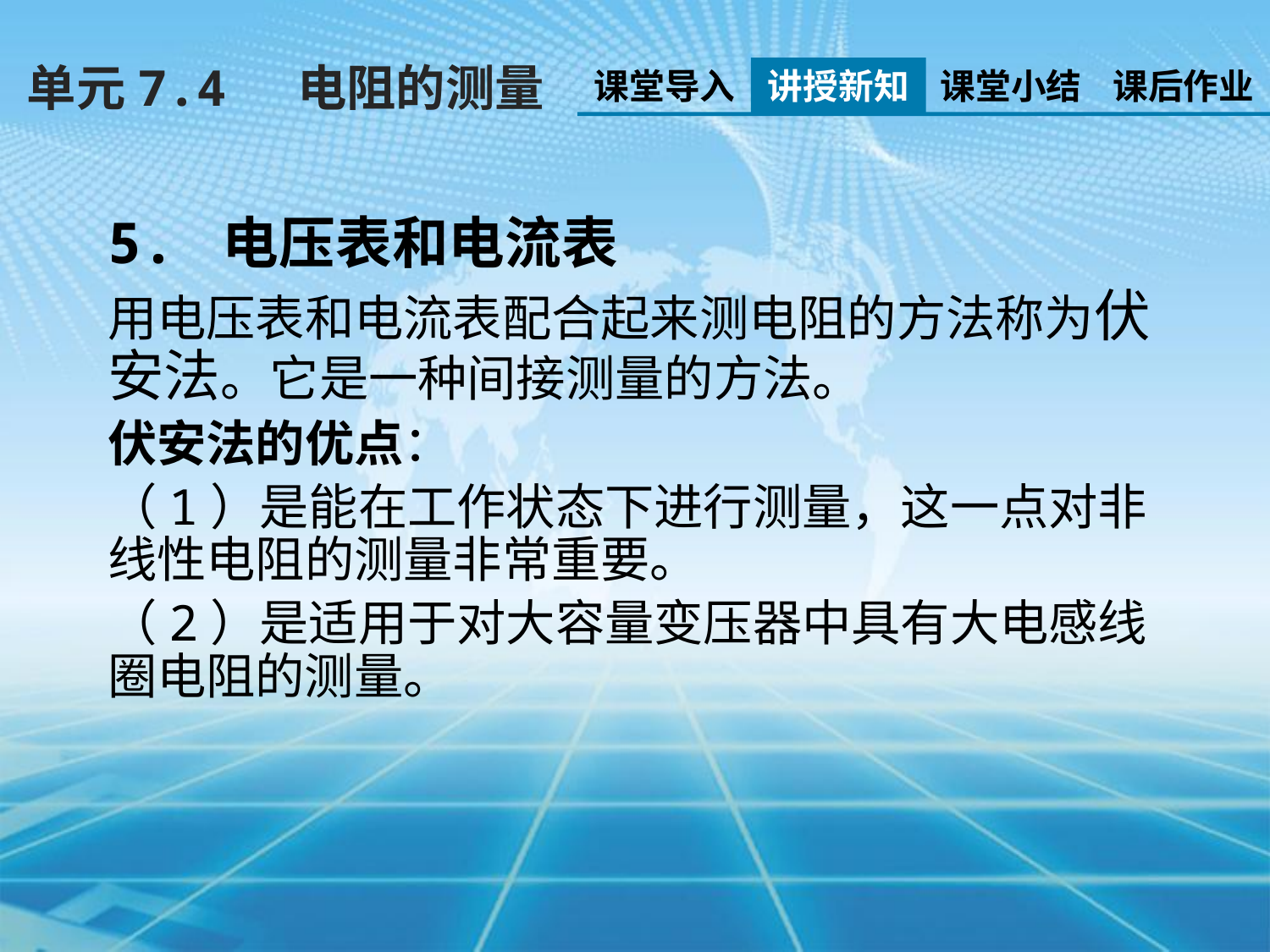

单元7.4  电阻的测量
课堂导入
讲授新知
课堂小结
课后作业
5. 电压表和电流表
用电压表和电流表配合起来测电阻的方法称为伏安法。它是一种间接测量的方法。
伏安法的优点：
（1）是能在工作状态下进行测量，这一点对非线性电阻的测量非常重要。
（2）是适用于对大容量变压器中具有大电感线圈电阻的测量。